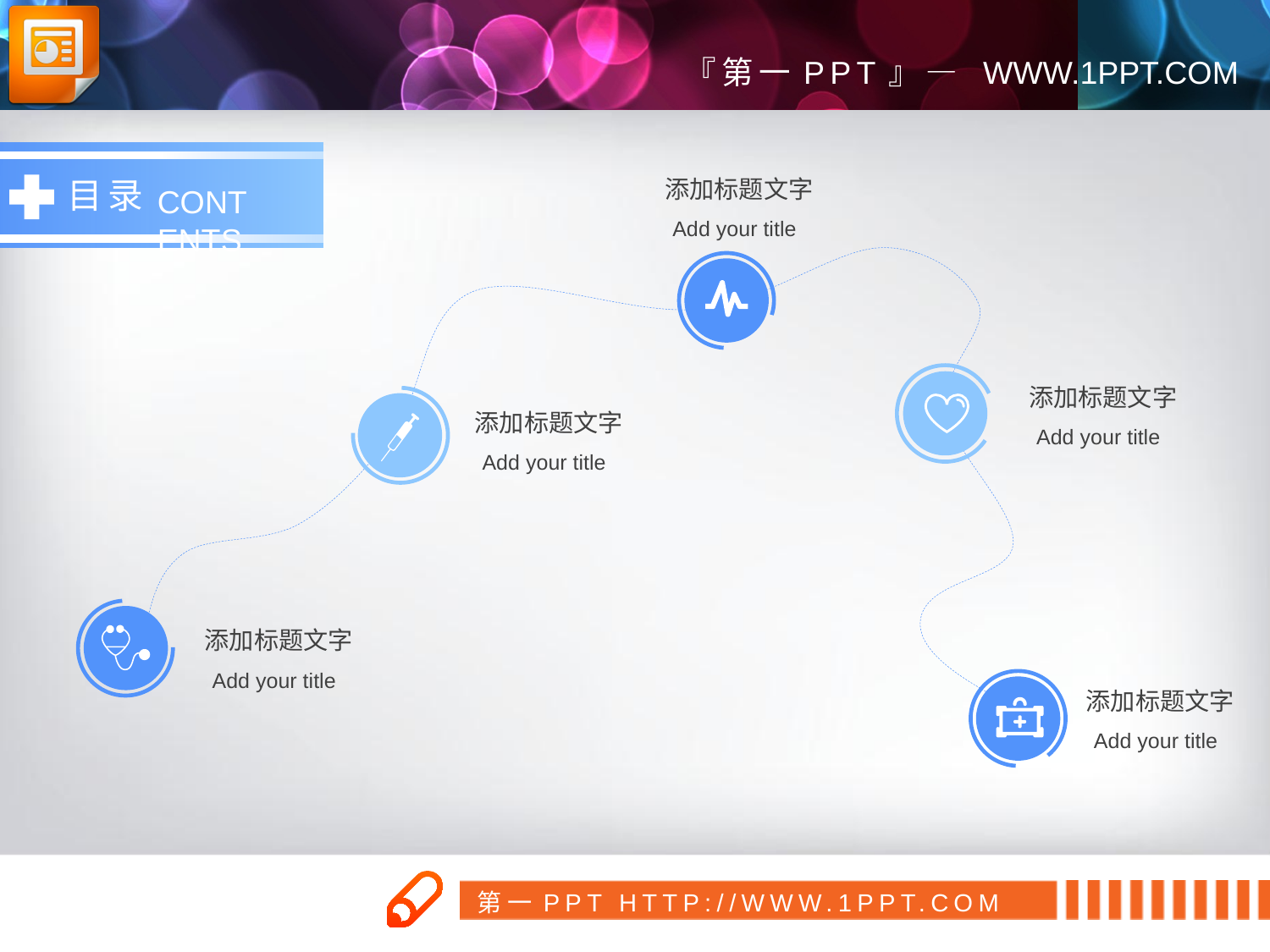

添加标题文字
目录

CONTENTS
Add your title

添加标题文字

添加标题文字
Add your title
Add your title

添加标题文字
Add your title

添加标题文字
Add your title